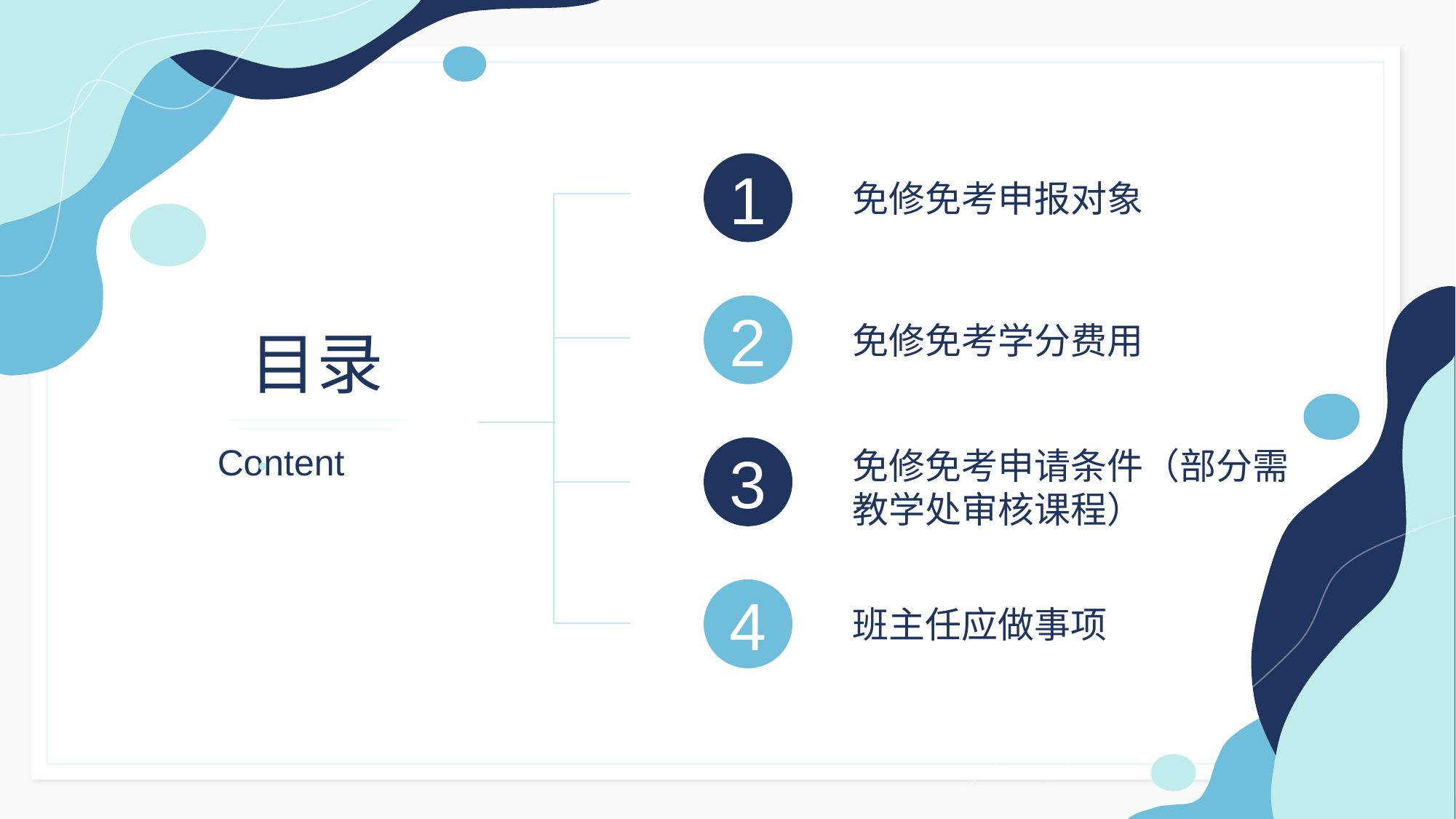

1
免修免考申报对象
2
免修免考学分费用
目录
Content

免修免考申请条件（部分需
教学处审核课程）
3
4
班主任应做事项